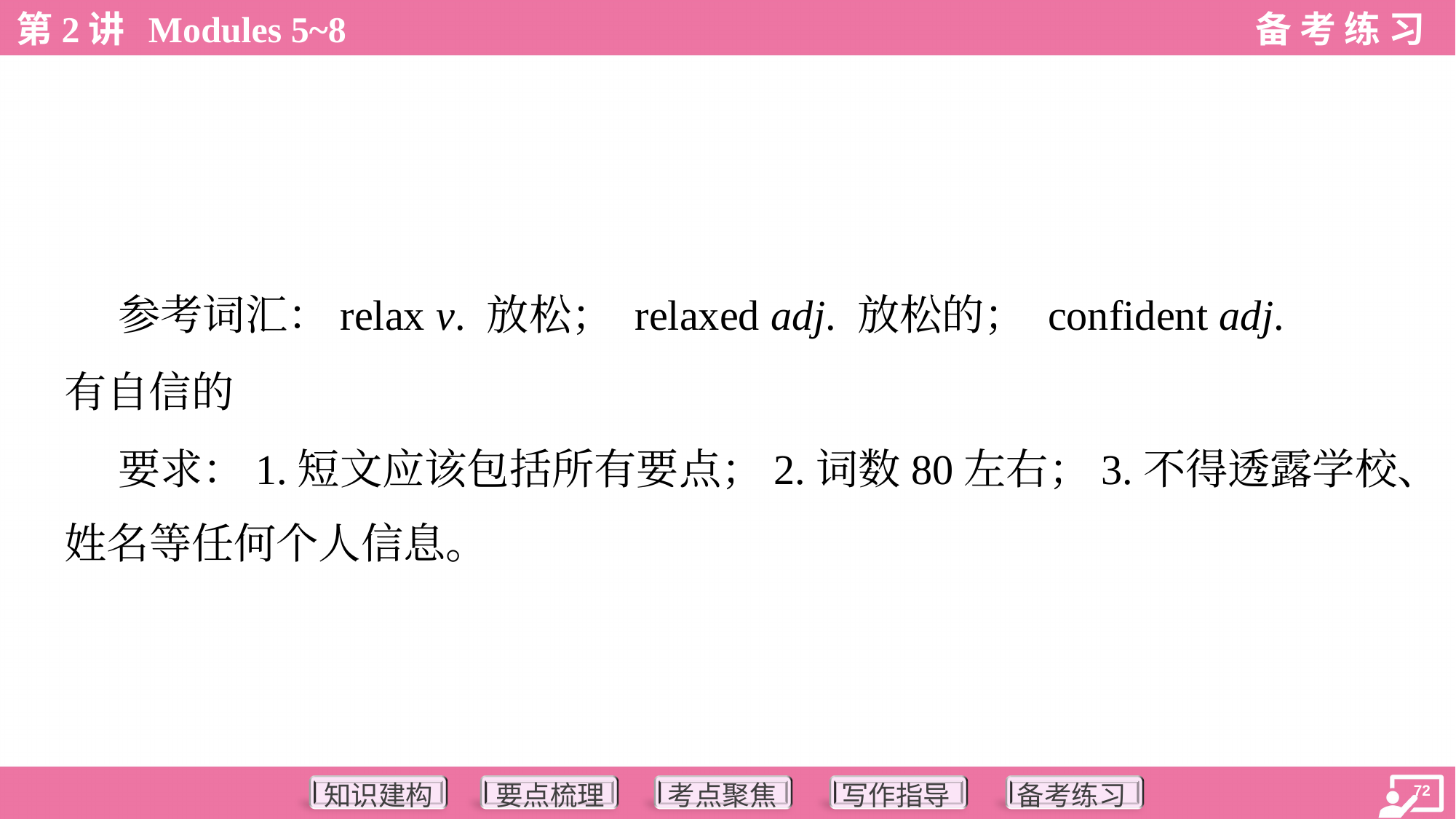

参考词汇：relax v. 放松； relaxed adj. 放松的； confident adj.
有自信的
    要求：1.短文应该包括所有要点；2.词数80左右；3.不得透露学校、
姓名等任何个人信息。